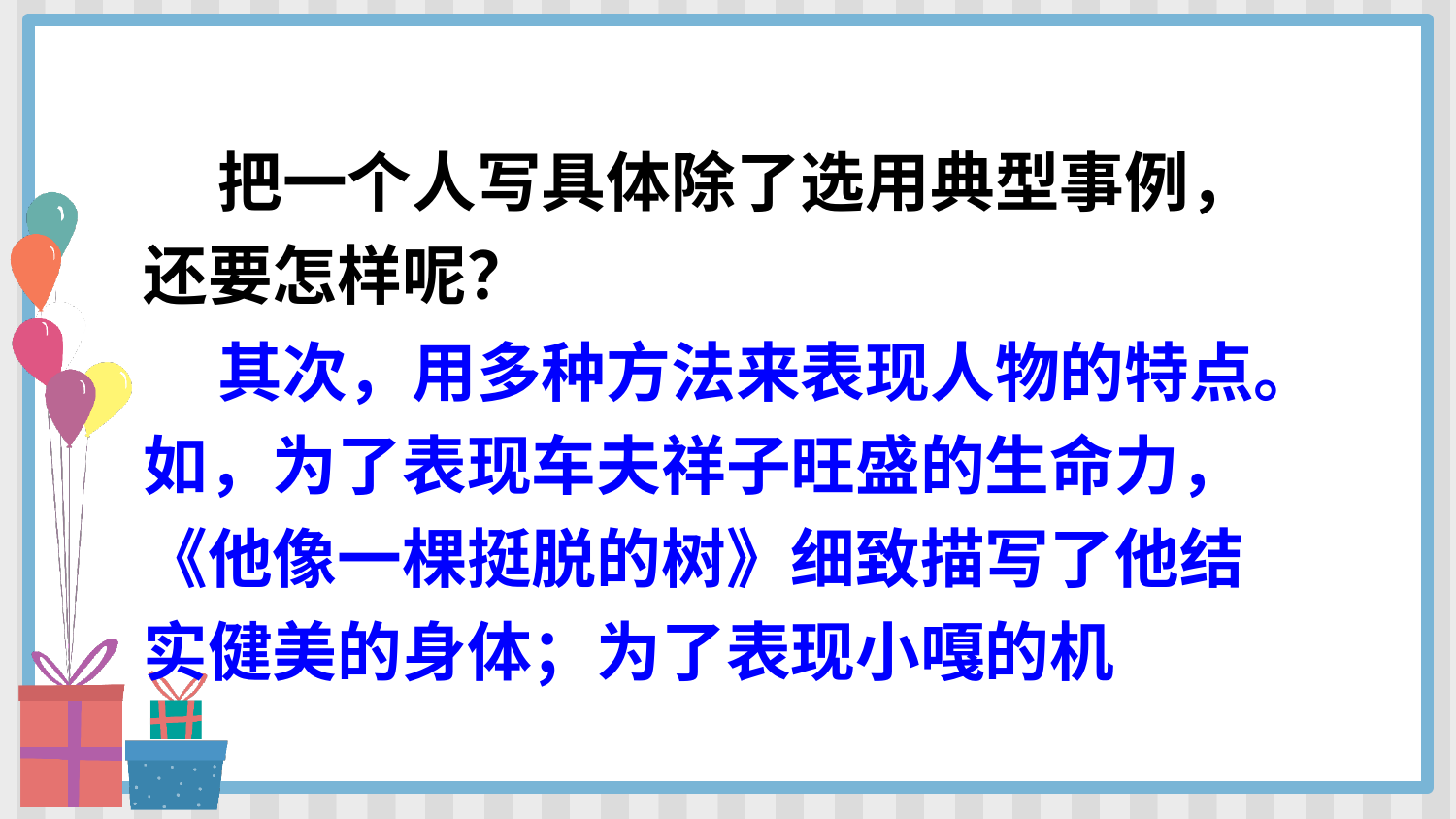

把一个人写具体除了选用典型事例，还要怎样呢？
    其次，用多种方法来表现人物的特点。如，为了表现车夫祥子旺盛的生命力，《他像一棵挺脱的树》细致描写了他结实健美的身体；为了表现小嘎的机